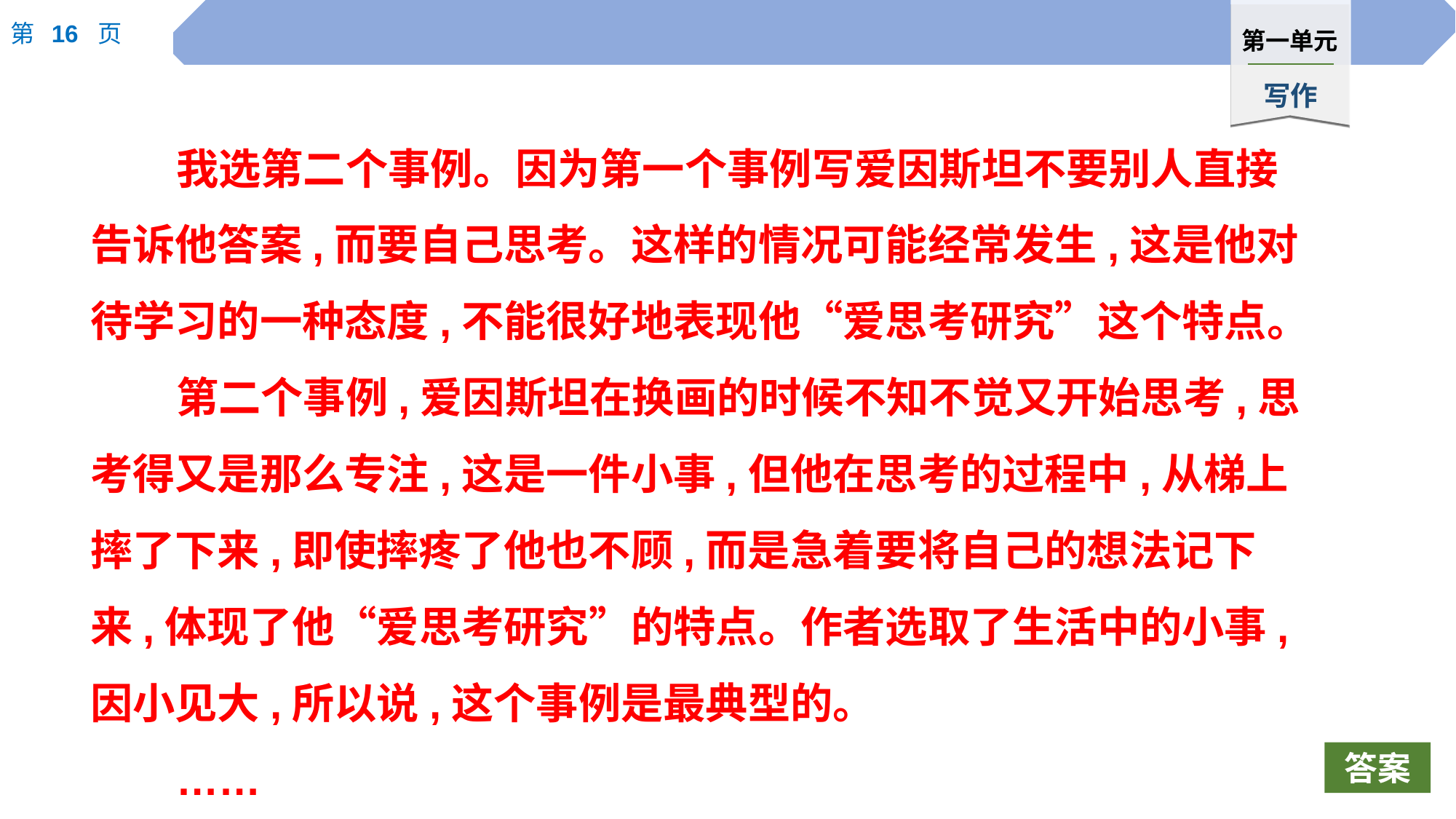

我选第二个事例。因为第一个事例写爱因斯坦不要别人直接告诉他答案,而要自己思考。这样的情况可能经常发生,这是他对待学习的一种态度,不能很好地表现他“爱思考研究”这个特点。
第二个事例,爱因斯坦在换画的时候不知不觉又开始思考,思考得又是那么专注,这是一件小事,但他在思考的过程中,从梯上摔了下来,即使摔疼了他也不顾,而是急着要将自己的想法记下来,体现了他“爱思考研究”的特点。作者选取了生活中的小事,因小见大,所以说,这个事例是最典型的。
……
答案